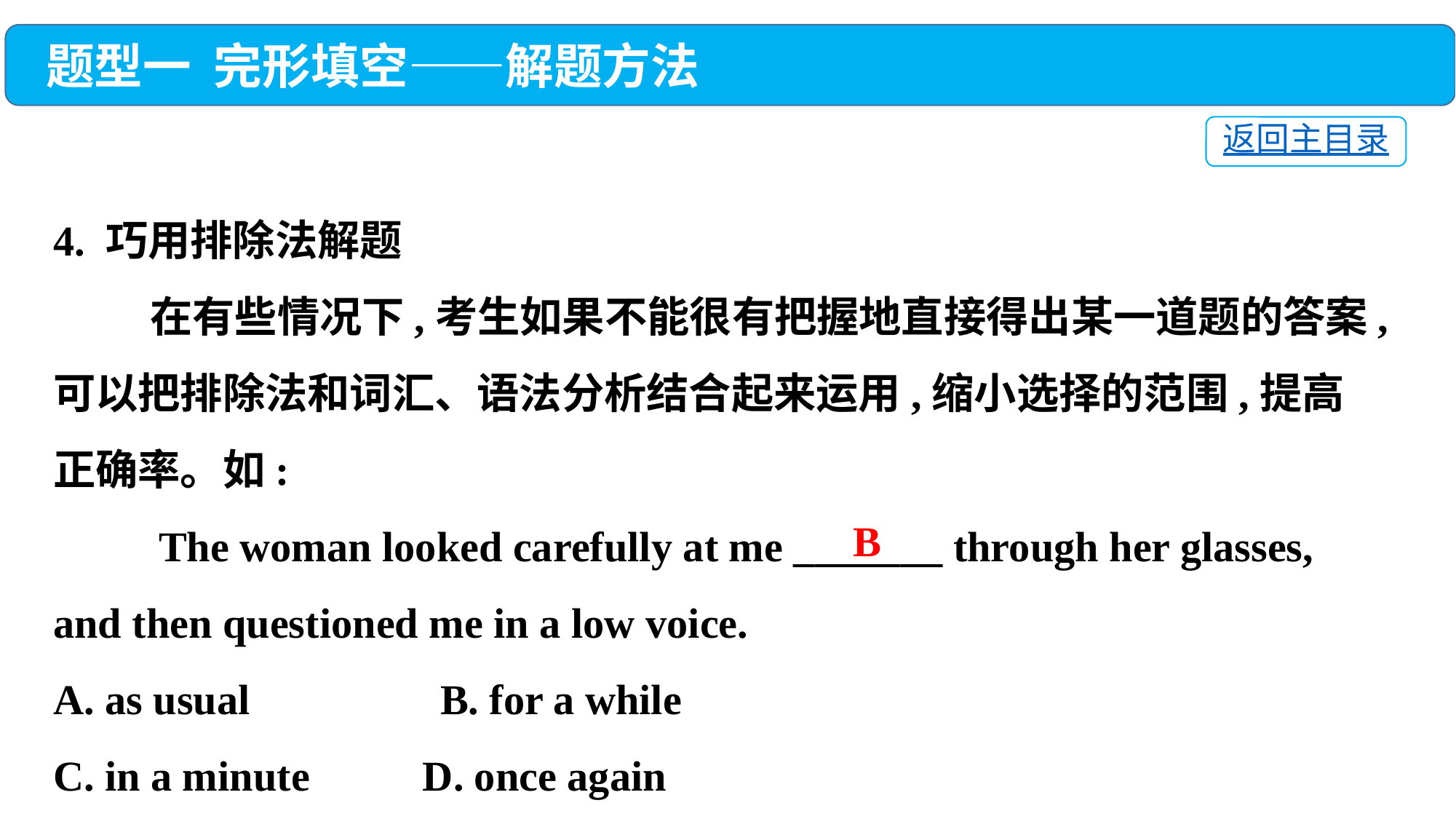

题型一  完形填空——解题方法
返回主目录
4. 巧用排除法解题
         在有些情况下,考生如果不能很有把握地直接得出某一道题的答案,可以把排除法和词汇、语法分析结合起来运用,缩小选择的范围,提高正确率。如:
          The woman looked carefully at me _______ through her glasses, and then questioned me in a low voice.
A. as usual　　　　B. for a while
C. in a minute	    D. once again
B